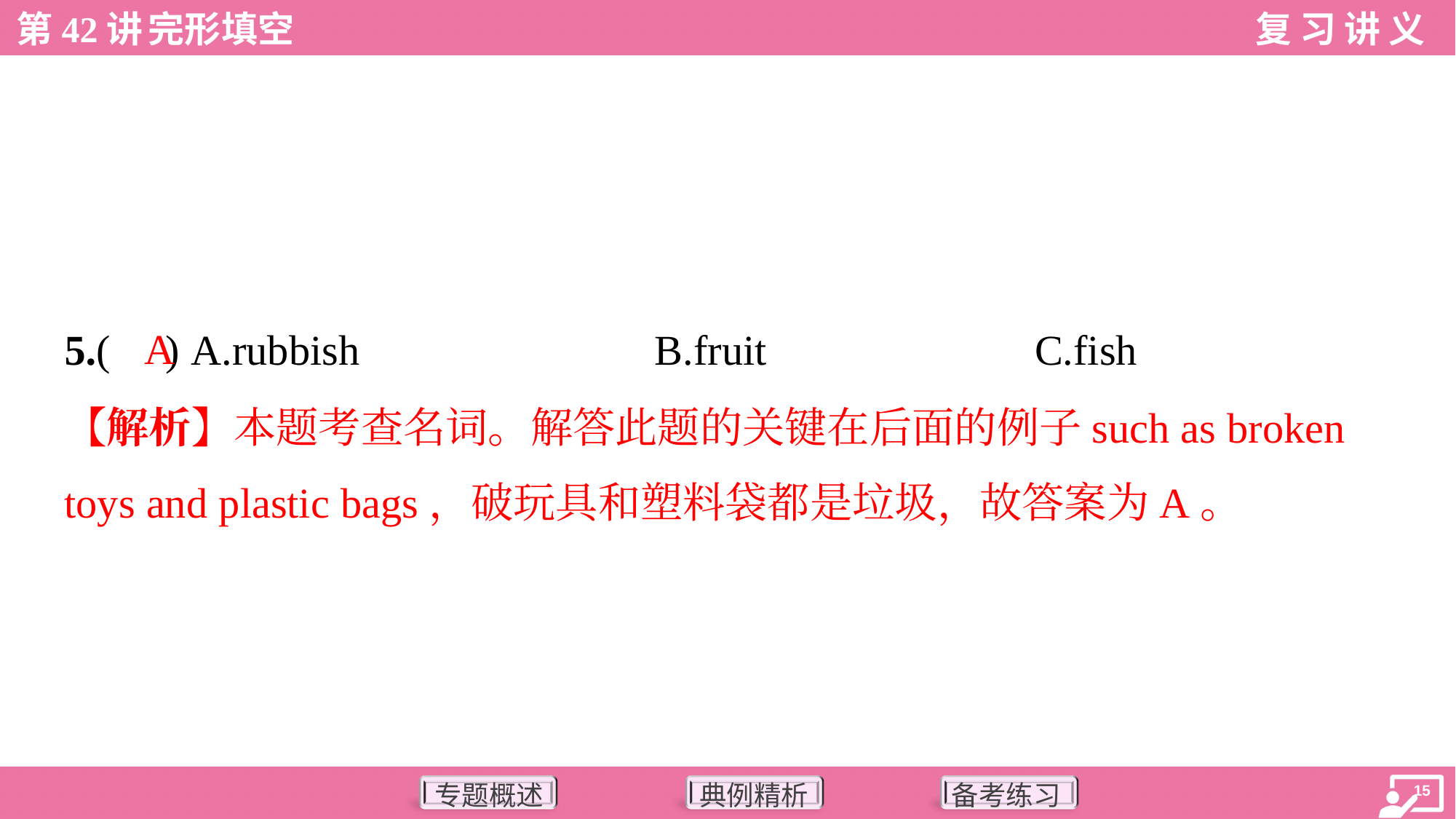

A
5.(     ) A.rubbish	B.fruit	C.fish
【解析】本题考查名词。解答此题的关键在后面的例子such as broken
toys and plastic bags，破玩具和塑料袋都是垃圾，故答案为A。